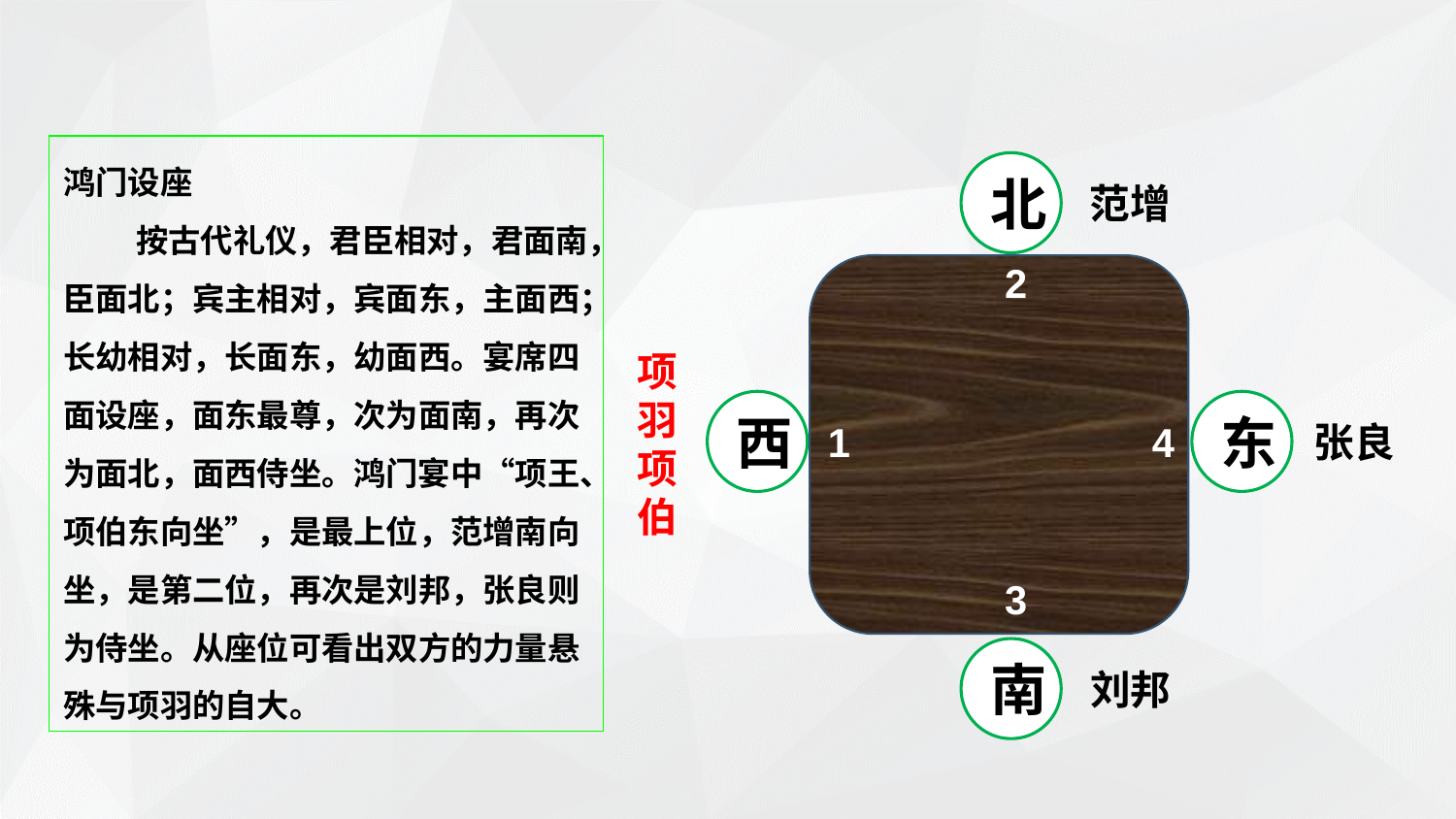

鸿门设座
按古代礼仪，君臣相对，君面南，臣面北；宾主相对，宾面东，主面西；长幼相对，长面东，幼面西。宴席四面设座，面东最尊，次为面南，再次为面北，面西侍坐。鸿门宴中“项王、项伯东向坐”，是最上位，范增南向坐，是第二位，再次是刘邦，张良则为侍坐。从座位可看出双方的力量悬殊与项羽的自大。
北
范增
2

项羽项伯
西
东
1
4
张良
3
南
刘邦